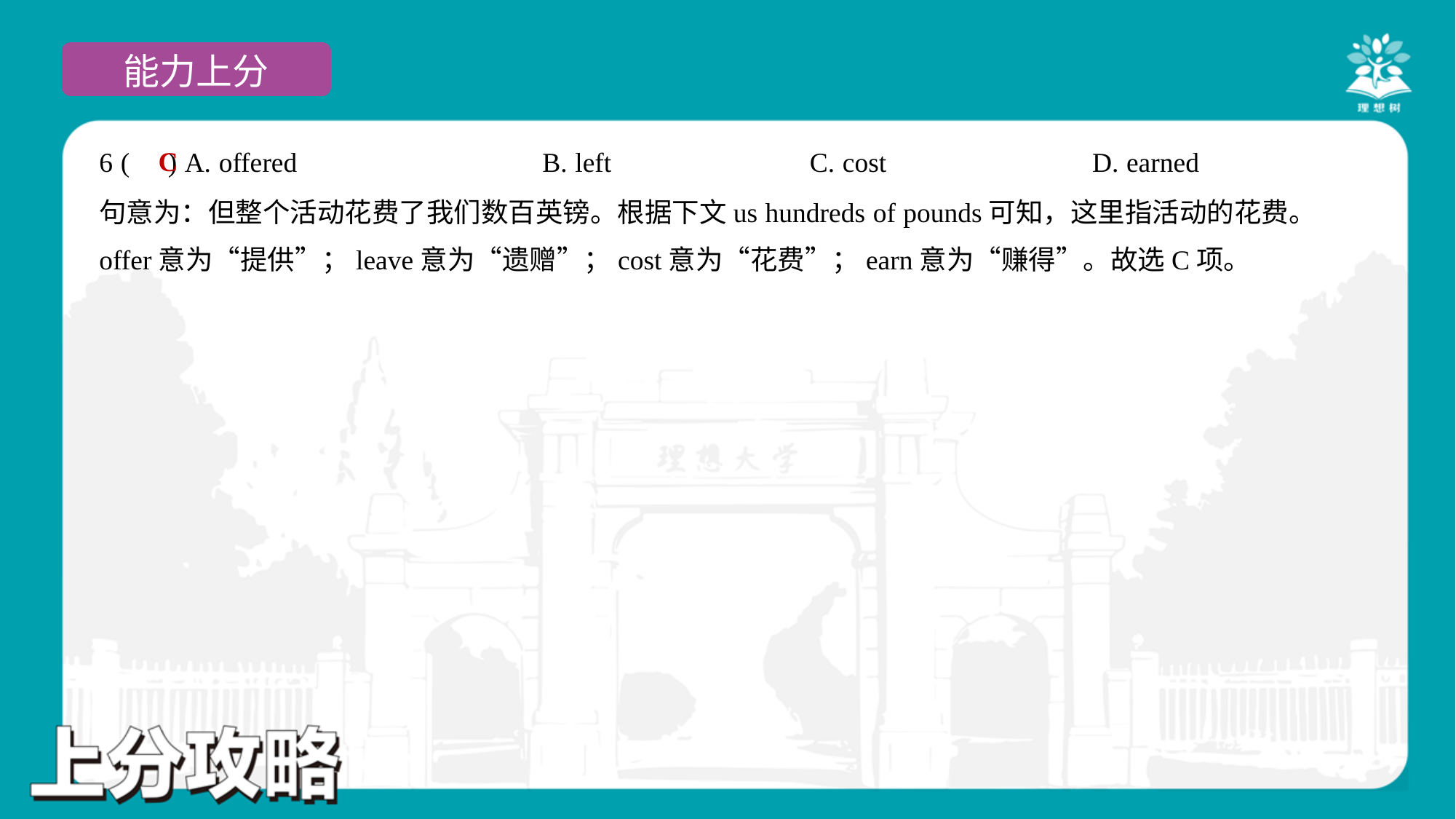

C
6 (     ) A. offered	B. left	C. cost	D. earned
句意为：但整个活动花费了我们数百英镑。根据下文us hundreds of pounds可知，这里指活动的花费。
offer意为“提供”；leave意为“遗赠”；cost意为“花费”；earn意为“赚得”。故选C项。